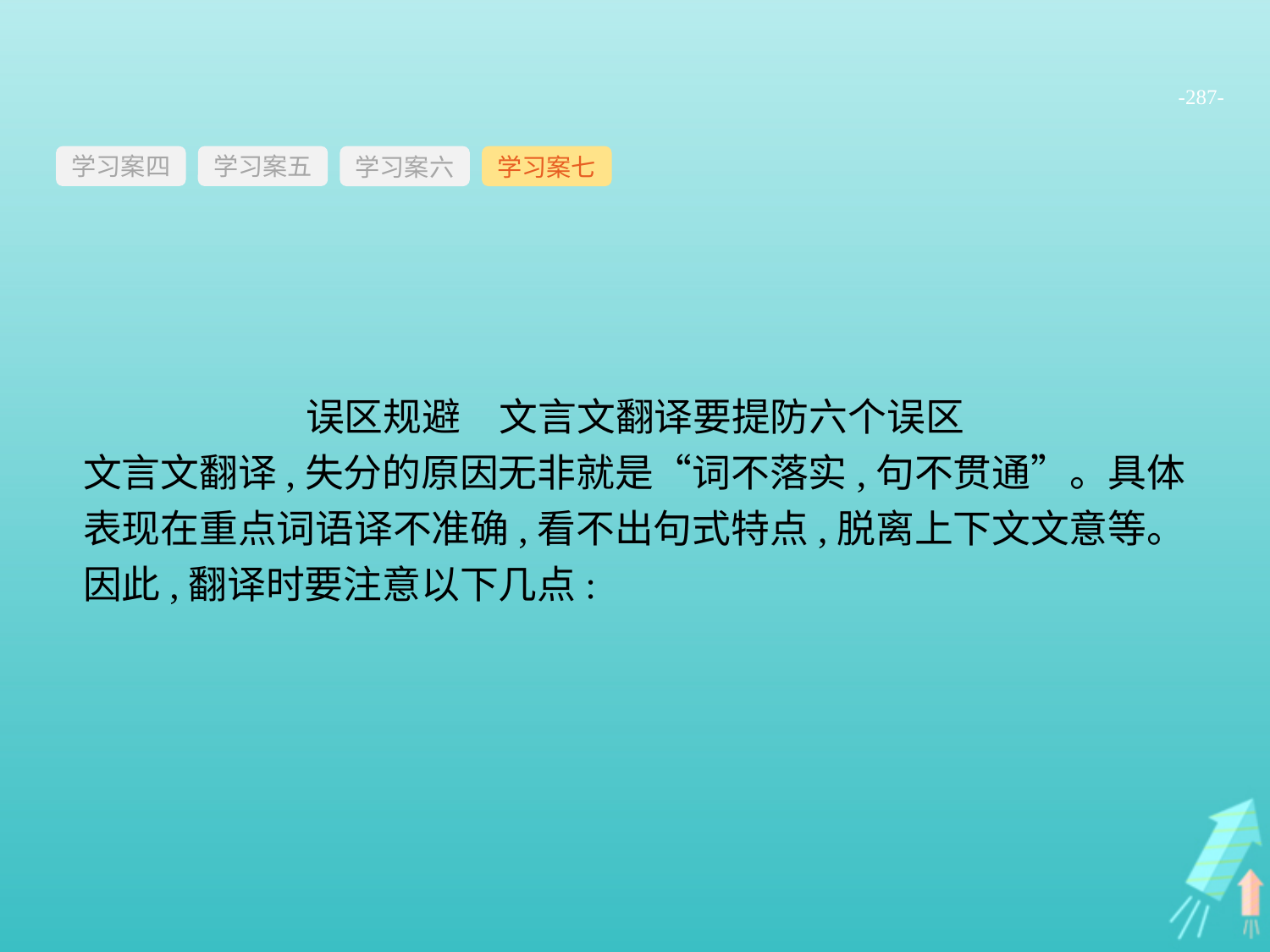

-287-
学习案四
学习案六
学习案七
学习案五
误区规避　文言文翻译要提防六个误区
文言文翻译,失分的原因无非就是“词不落实,句不贯通”。具体表现在重点词语译不准确,看不出句式特点,脱离上下文文意等。因此,翻译时要注意以下几点: